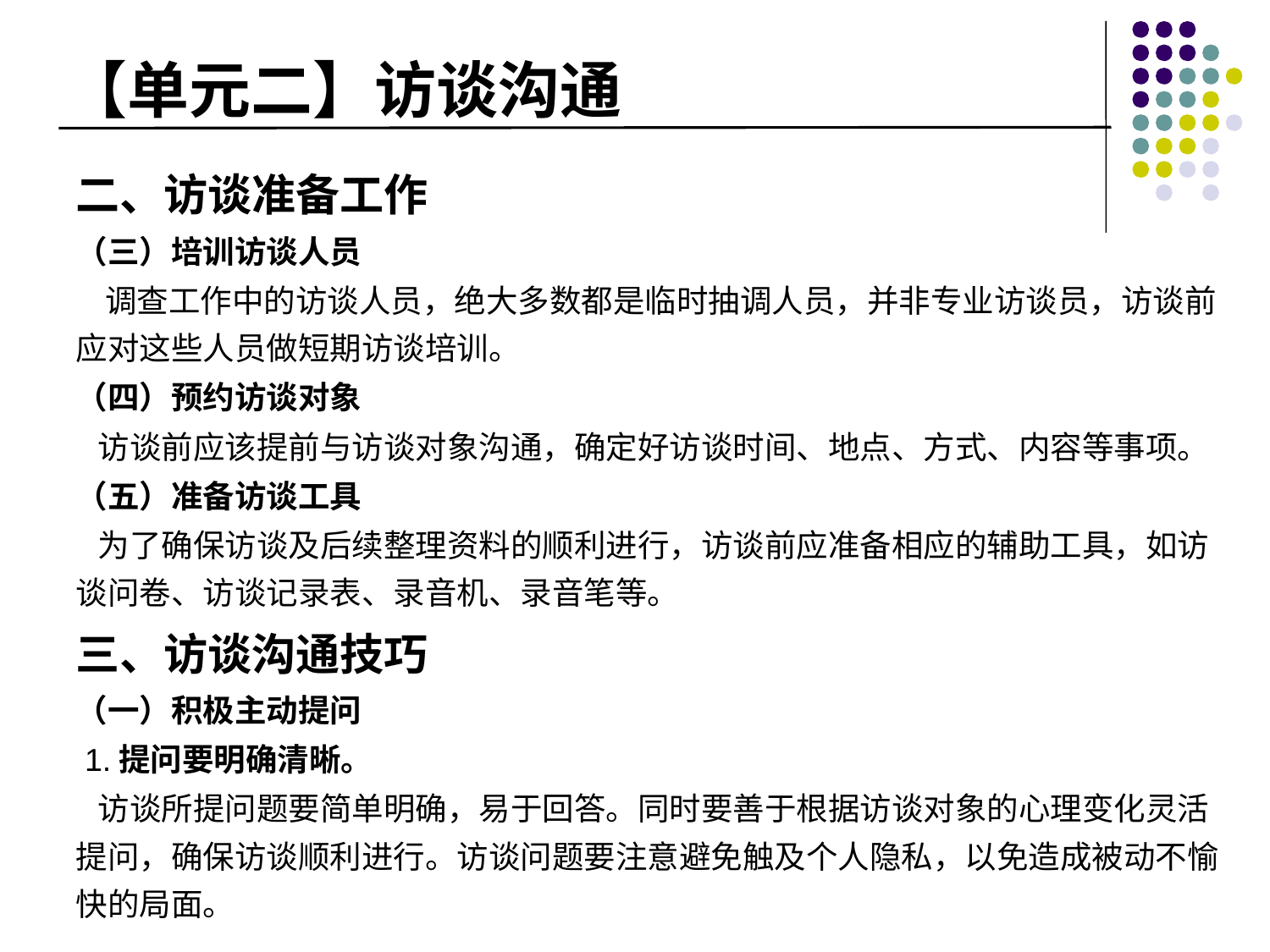

# 【单元二】访谈沟通
二、访谈准备工作
（三）培训访谈人员
   调查工作中的访谈人员，绝大多数都是临时抽调人员，并非专业访谈员，访谈前应对这些人员做短期访谈培训。
（四）预约访谈对象
  访谈前应该提前与访谈对象沟通，确定好访谈时间、地点、方式、内容等事项。
（五）准备访谈工具
  为了确保访谈及后续整理资料的顺利进行，访谈前应准备相应的辅助工具，如访谈问卷、访谈记录表、录音机、录音笔等。
三、访谈沟通技巧
（一）积极主动提问
 1.提问要明确清晰。
  访谈所提问题要简单明确，易于回答。同时要善于根据访谈对象的心理变化灵活提问，确保访谈顺利进行。访谈问题要注意避免触及个人隐私，以免造成被动不愉快的局面。